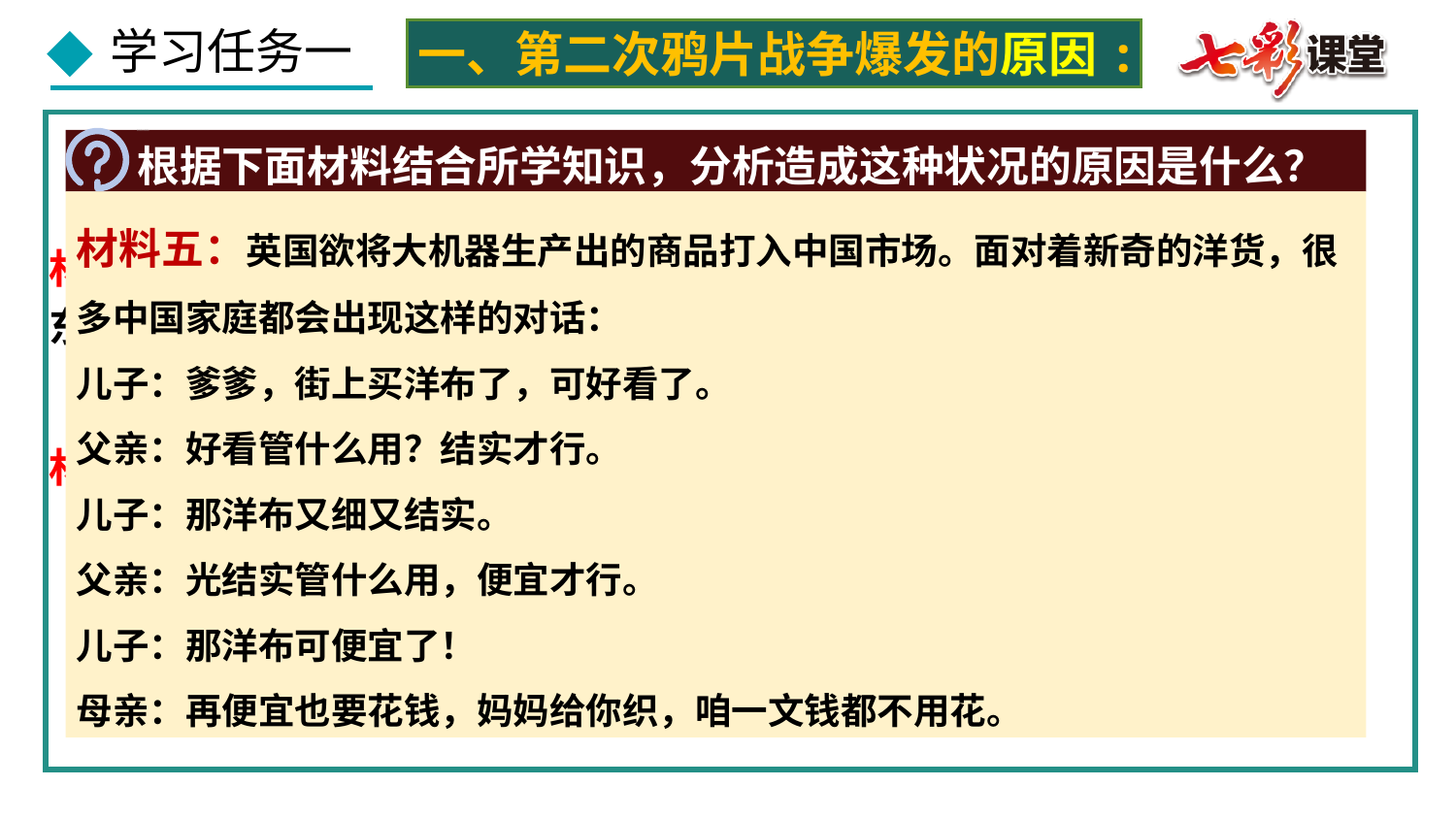

一、第二次鸦片战争爆发的原因:

根据下面材料结合所学知识，分析造成这种状况的原因是什么？

材料五：英国欲将大机器生产出的商品打入中国市场。面对着新奇的洋货，很多中国家庭都会出现这样的对话：
儿子：爹爹，街上买洋布了，可好看了。
父亲：好看管什么用？结实才行。
儿子：那洋布又细又结实。
父亲：光结实管什么用，便宜才行。
儿子：那洋布可便宜了！
母亲：再便宜也要花钱，妈妈给你织，咱一文钱都不用花。
材料三：“那些把大批钢琴运来销售的人，发现中国人也不喜欢这种东西，仍喜欢自己的锣鼓”。
——于素云《中国近代经济史》
①输华产品不合中国人生活习惯
材料四：“人们过高地估计了天朝百姓的需求和购买力”。
 ——《马克思恩格斯全集》
②购买力低下
   还有哪些因素？
③自然经济的抵制